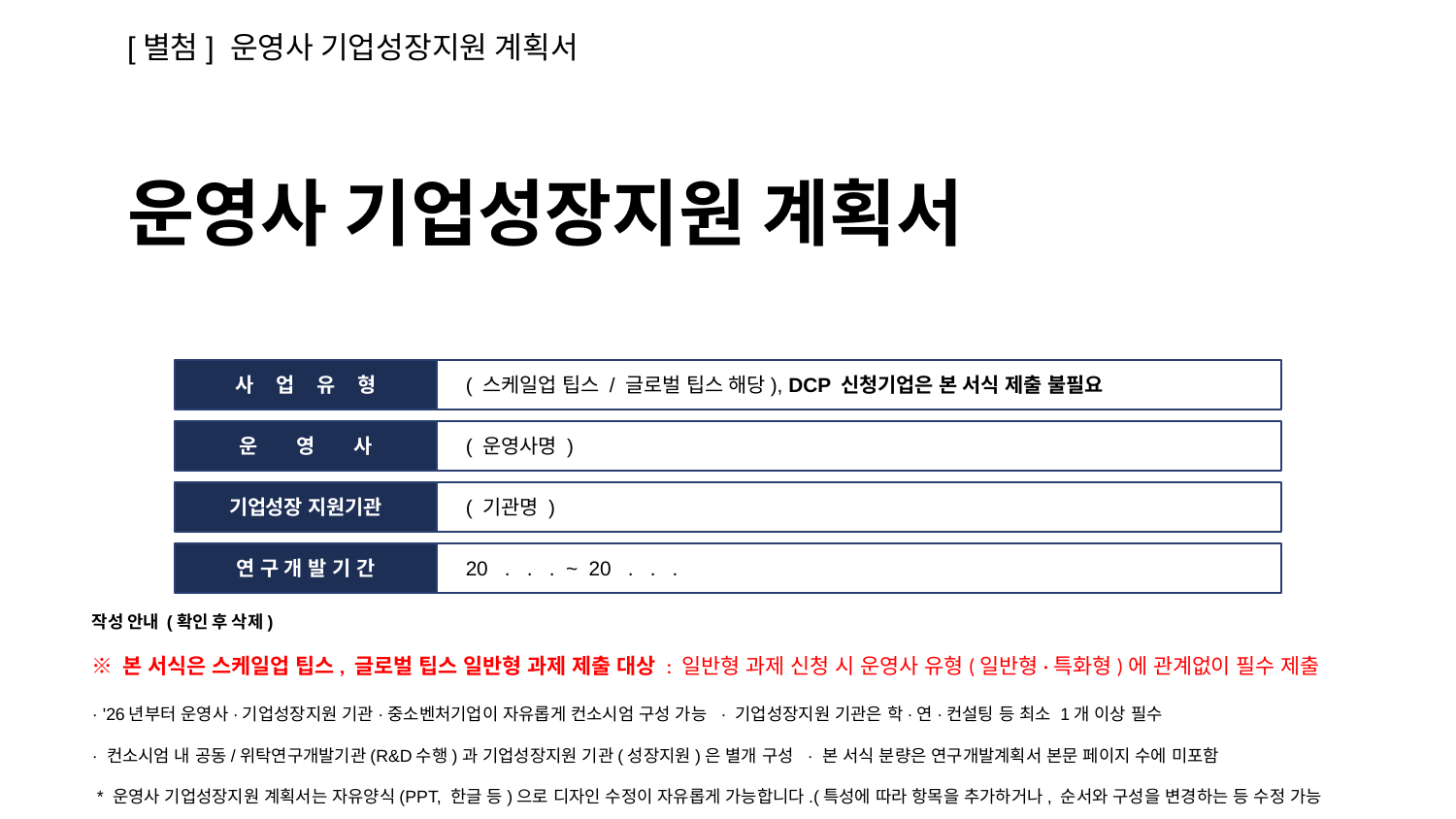

[별첨] 운영사 기업성장지원 계획서
운영사 기업성장지원 계획서
과    제    번    호

사    업    유    형

( 스케일업 팁스 / 글로벌 팁스 해당), DCP 신청기업은 본 서식 제출 불필요

운       영       사

( 운영사명 )

기업성장 지원기관

( 기관명 )

연 구 개 발 기 간

20   .   .   .  ~  20   .   .   .
작성 안내 (확인 후 삭제)

※ 본 서식은 스케일업 팁스, 글로벌 팁스 일반형 과제 제출 대상 : 일반형 과제 신청 시 운영사 유형(일반형·특화형)에 관계없이 필수 제출

· '26년부터 운영사·기업성장지원 기관·중소벤처기업이 자유롭게 컨소시엄 구성 가능  · 기업성장지원 기관은 학·연·컨설팅 등 최소 1개 이상 필수

· 컨소시엄 내 공동/위탁연구개발기관(R&D수행)과 기업성장지원 기관(성장지원)은 별개 구성  · 본 서식 분량은 연구개발계획서 본문 페이지 수에 미포함

 * 운영사 기업성장지원 계획서는 자유양식(PPT, 한글 등)으로 디자인 수정이 자유롭게 가능합니다.(특성에 따라 항목을 추가하거나, 순서와 구성을 변경하는 등 수정 가능